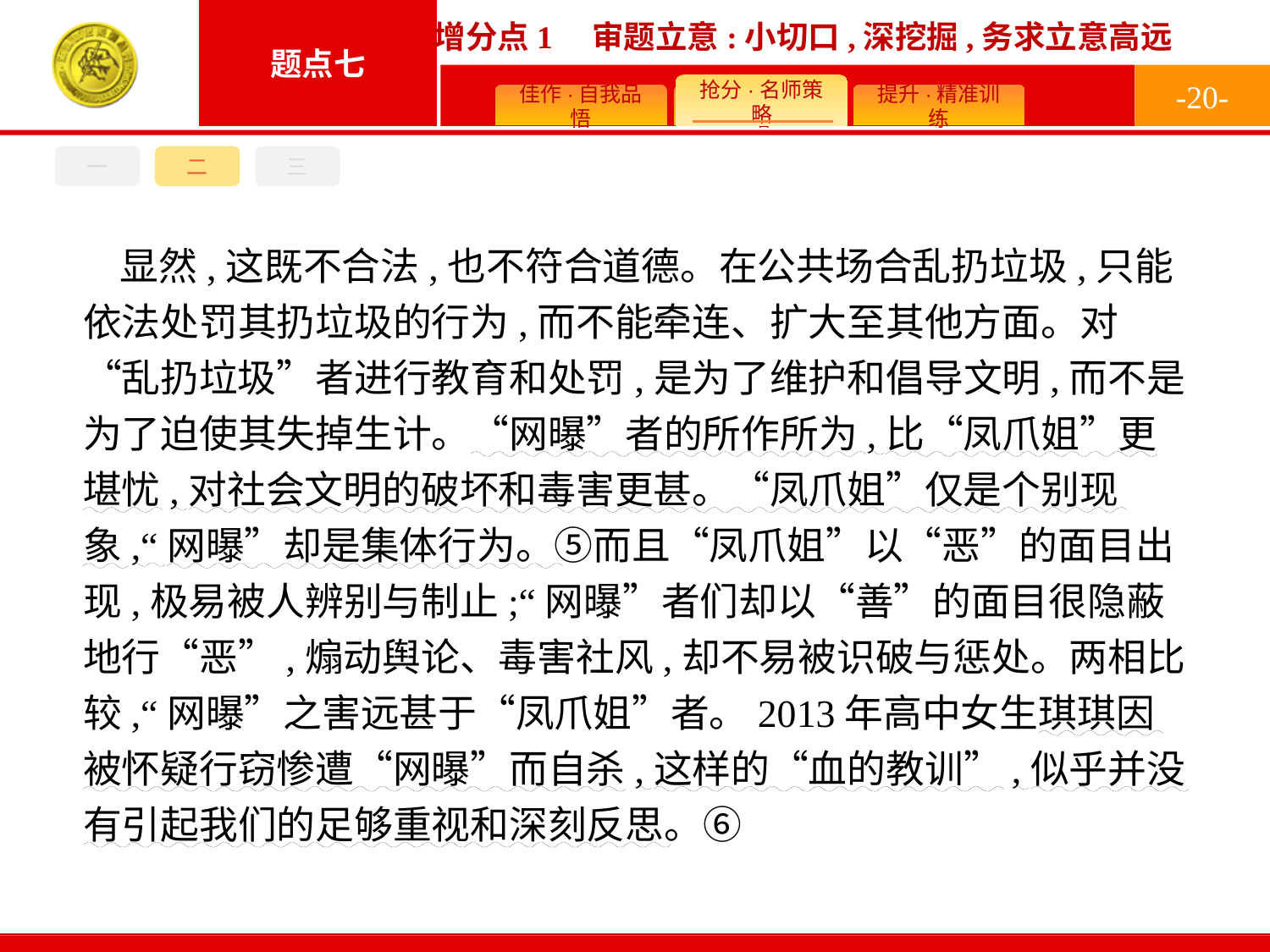

-20-
一
二
三
显然,这既不合法,也不符合道德。在公共场合乱扔垃圾,只能依法处罚其扔垃圾的行为,而不能牵连、扩大至其他方面。对“乱扔垃圾”者进行教育和处罚,是为了维护和倡导文明,而不是为了迫使其失掉生计。“网曝”者的所作所为,比“凤爪姐”更堪忧,对社会文明的破坏和毒害更甚。“凤爪姐”仅是个别现象,“网曝”却是集体行为。⑤而且“凤爪姐”以“恶”的面目出现,极易被人辨别与制止;“网曝”者们却以“善”的面目很隐蔽地行“恶”,煽动舆论、毒害社风,却不易被识破与惩处。两相比较,“网曝”之害远甚于“凤爪姐”者。2013年高中女生琪琪因被怀疑行窃惨遭“网曝”而自杀,这样的“血的教训”,似乎并没有引起我们的足够重视和深刻反思。⑥